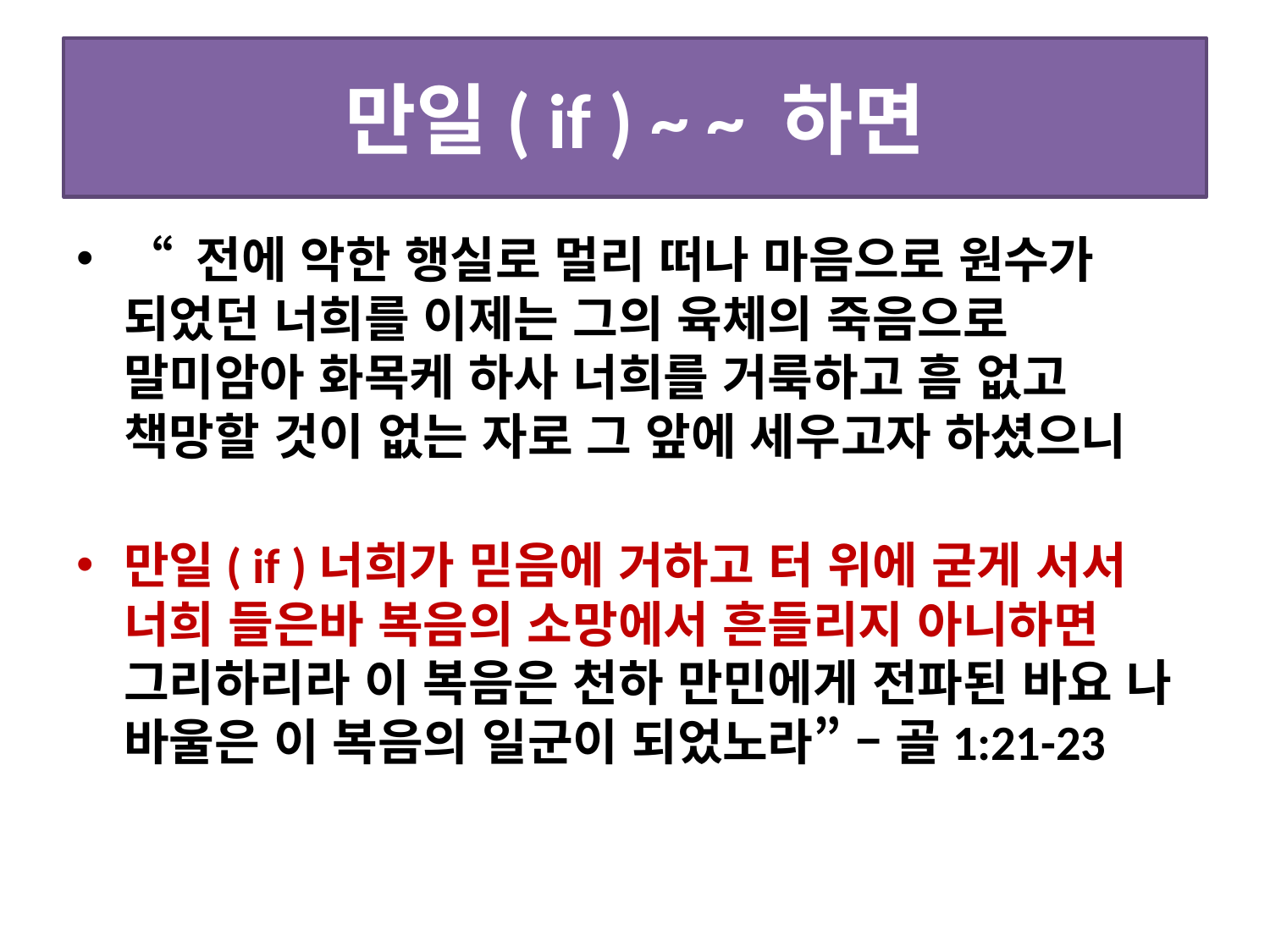

# 만일( if ) ~ ~ 하면
“ 전에 악한 행실로 멀리 떠나 마음으로 원수가 되었던 너희를 이제는 그의 육체의 죽음으로 말미암아 화목케 하사 너희를 거룩하고 흠 없고 책망할 것이 없는 자로 그 앞에 세우고자 하셨으니
만일( if )너희가 믿음에 거하고 터 위에 굳게 서서 너희 들은바 복음의 소망에서 흔들리지 아니하면 그리하리라 이 복음은 천하 만민에게 전파된 바요 나 바울은 이 복음의 일군이 되었노라” – 골1:21-23